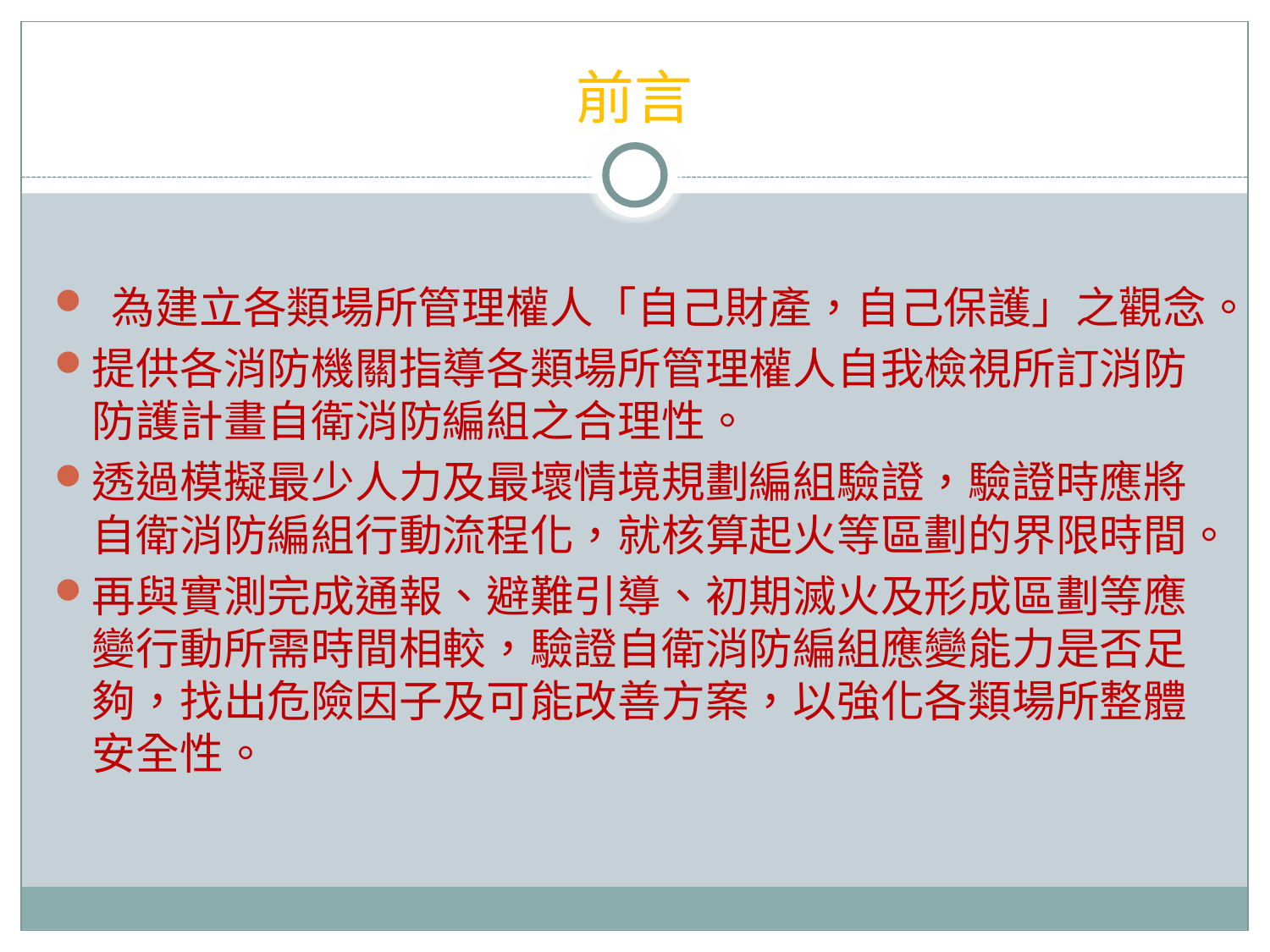

# 前言

 為建立各類場所管理權人「自己財產，自己保護」之觀念。
提供各消防機關指導各類場所管理權人自我檢視所訂消防防護計畫自衛消防編組之合理性。
透過模擬最少人力及最壞情境規劃編組驗證，驗證時應將自衛消防編組行動流程化，就核算起火等區劃的界限時間。
再與實測完成通報、避難引導、初期滅火及形成區劃等應變行動所需時間相較，驗證自衛消防編組應變能力是否足夠，找出危險因子及可能改善方案，以強化各類場所整體安全性。